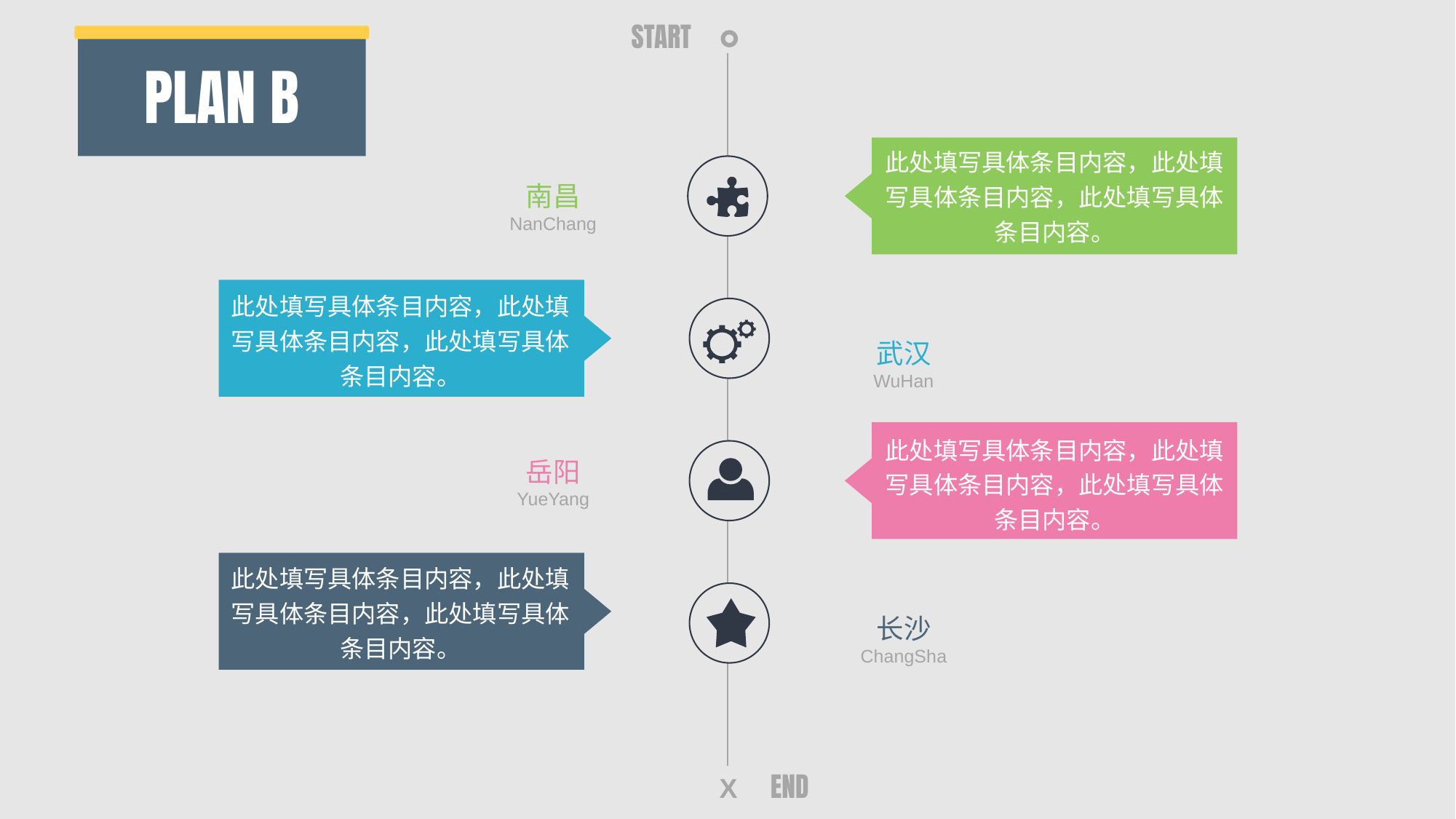

START

PLAN B

此处填写具体条目内容，此处填写具体条目内容，此处填写具体条目内容。

南昌
NanChang

此处填写具体条目内容，此处填写具体条目内容，此处填写具体条目内容。

武汉
WuHan

此处填写具体条目内容，此处填写具体条目内容，此处填写具体条目内容。
岳阳
YueYang

此处填写具体条目内容，此处填写具体条目内容，此处填写具体条目内容。

长沙
ChangSha
X
END